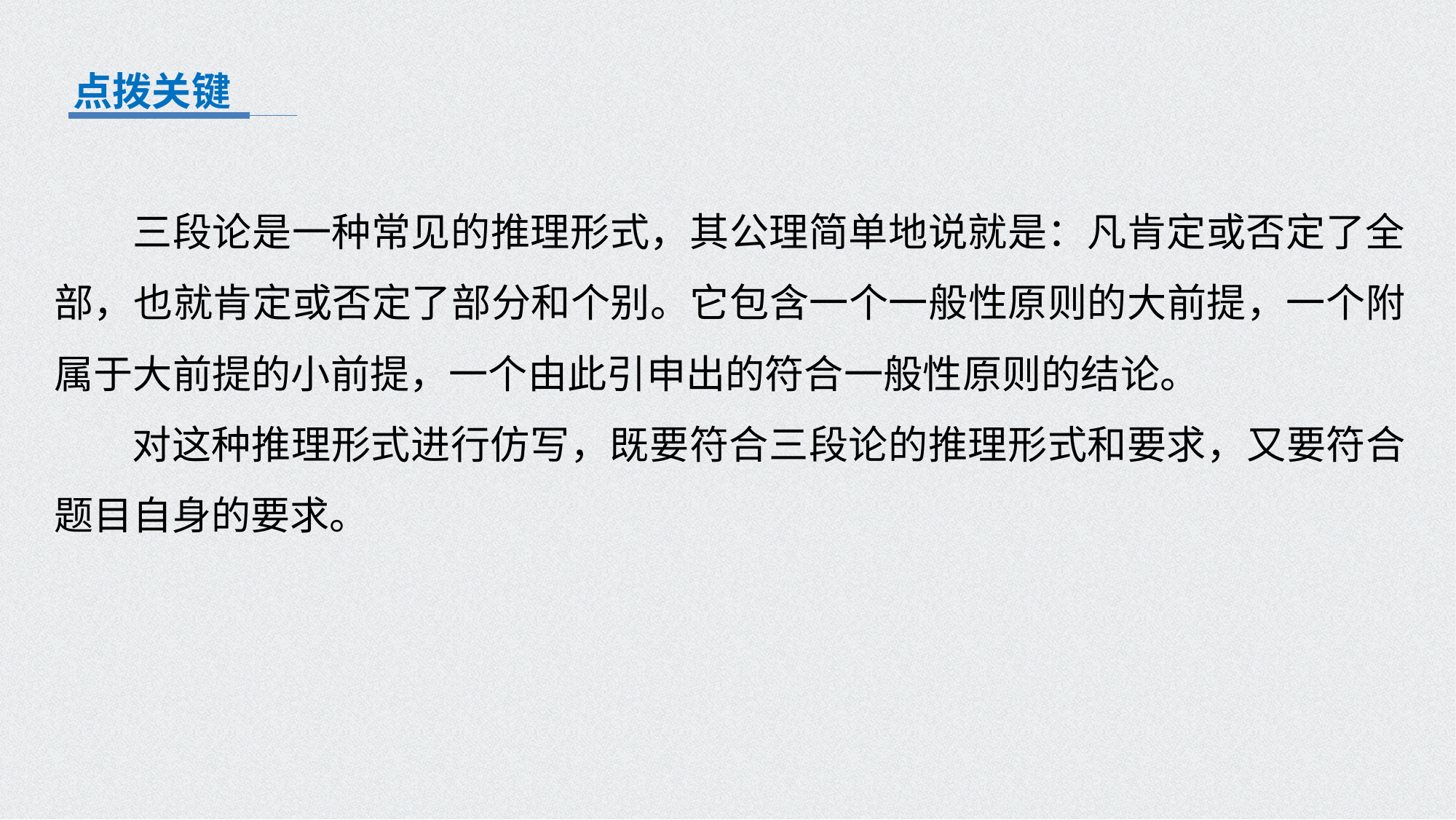

点拨关键
三段论是一种常见的推理形式，其公理简单地说就是：凡肯定或否定了全部，也就肯定或否定了部分和个别。它包含一个一般性原则的大前提，一个附属于大前提的小前提，一个由此引申出的符合一般性原则的结论。
对这种推理形式进行仿写，既要符合三段论的推理形式和要求，又要符合题目自身的要求。